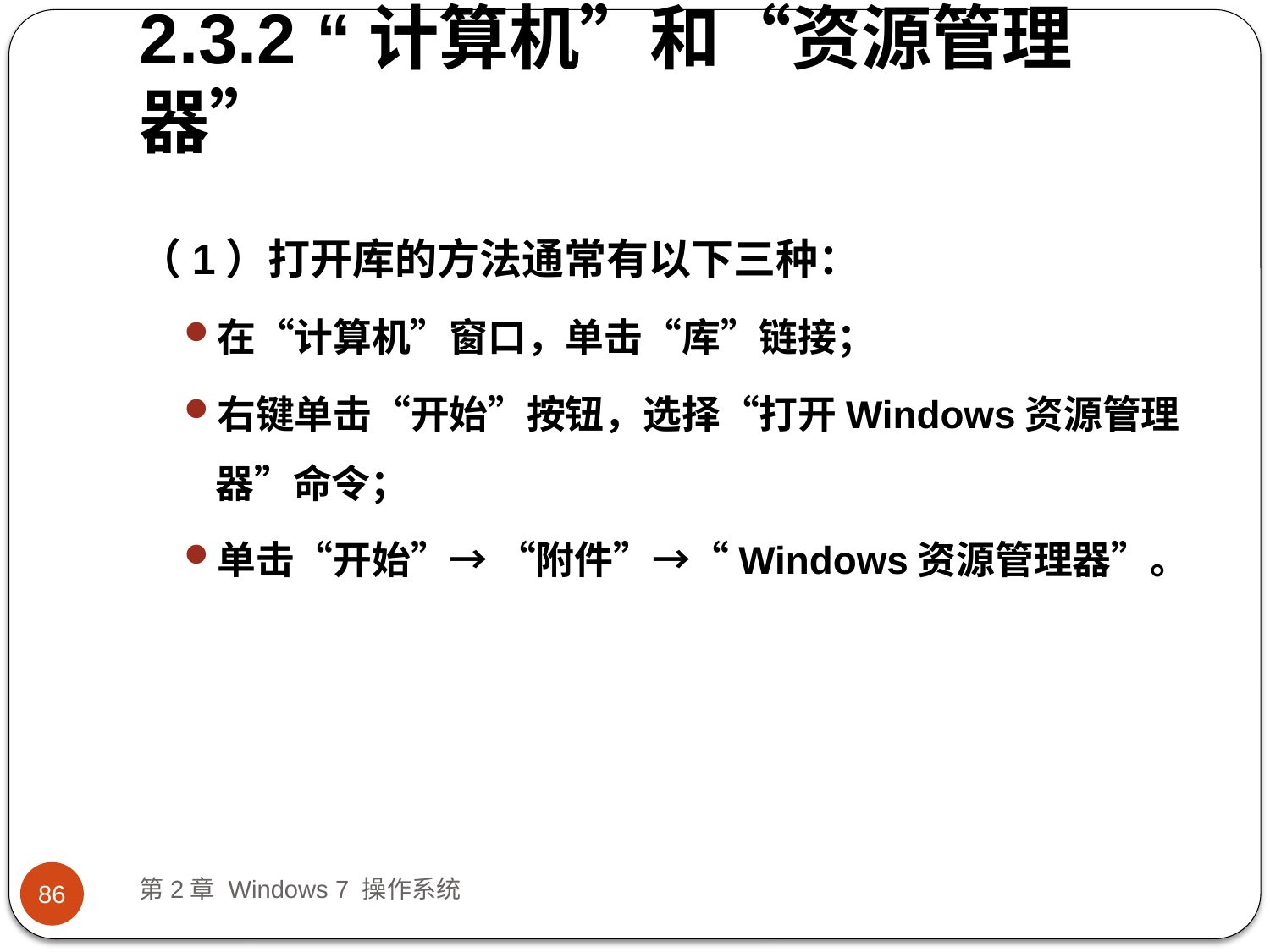

# 2.3.2 “计算机”和“资源管理器”
（1）打开库的方法通常有以下三种：
在“计算机”窗口，单击“库”链接；
右键单击“开始”按钮，选择“打开Windows资源管理器”命令；
单击“开始”→ “附件”→“Windows资源管理器”。

第2章 Windows 7 操作系统
86